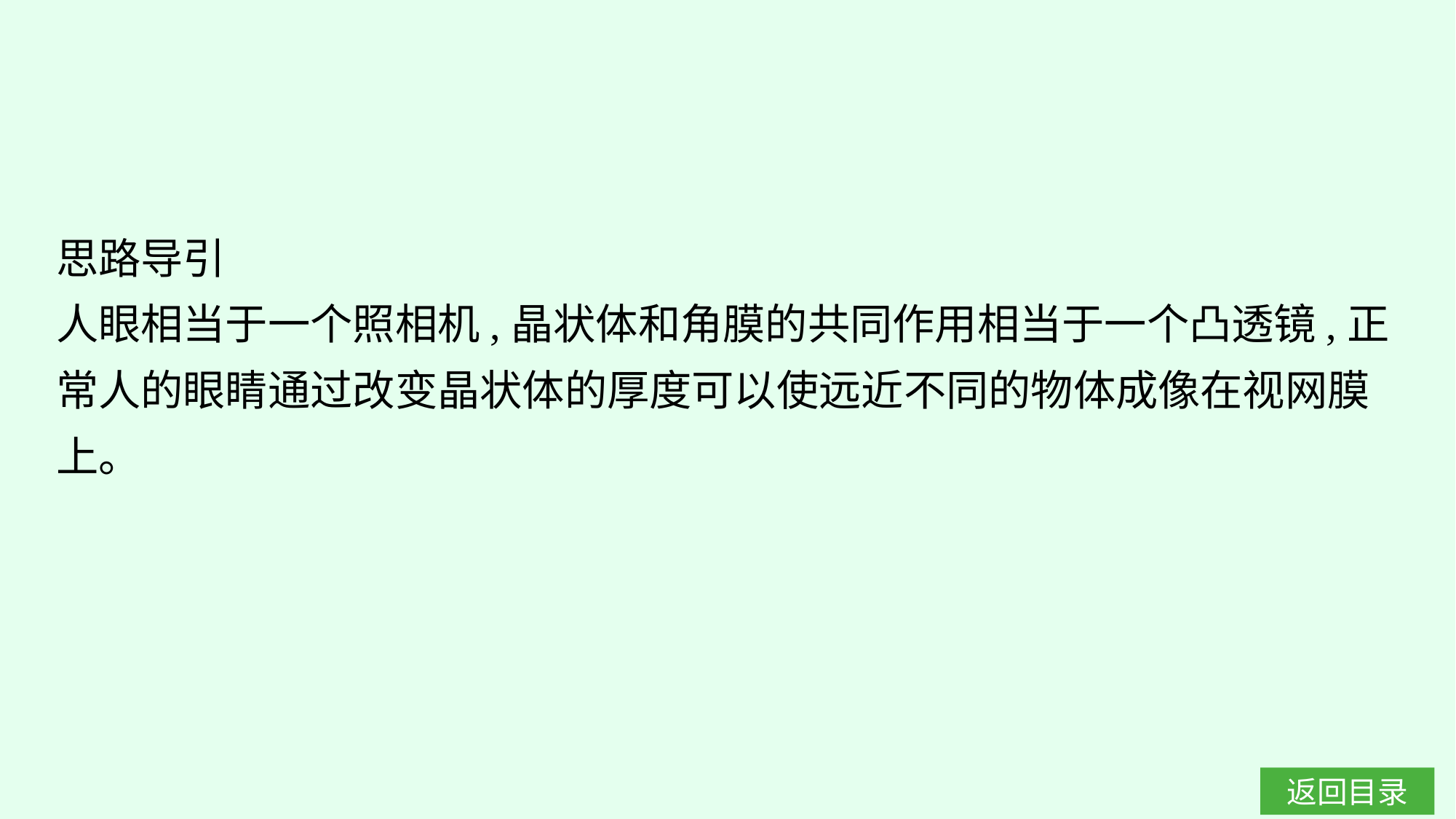

思路导引
人眼相当于一个照相机,晶状体和角膜的共同作用相当于一个凸透镜,正常人的眼睛通过改变晶状体的厚度可以使远近不同的物体成像在视网膜上。